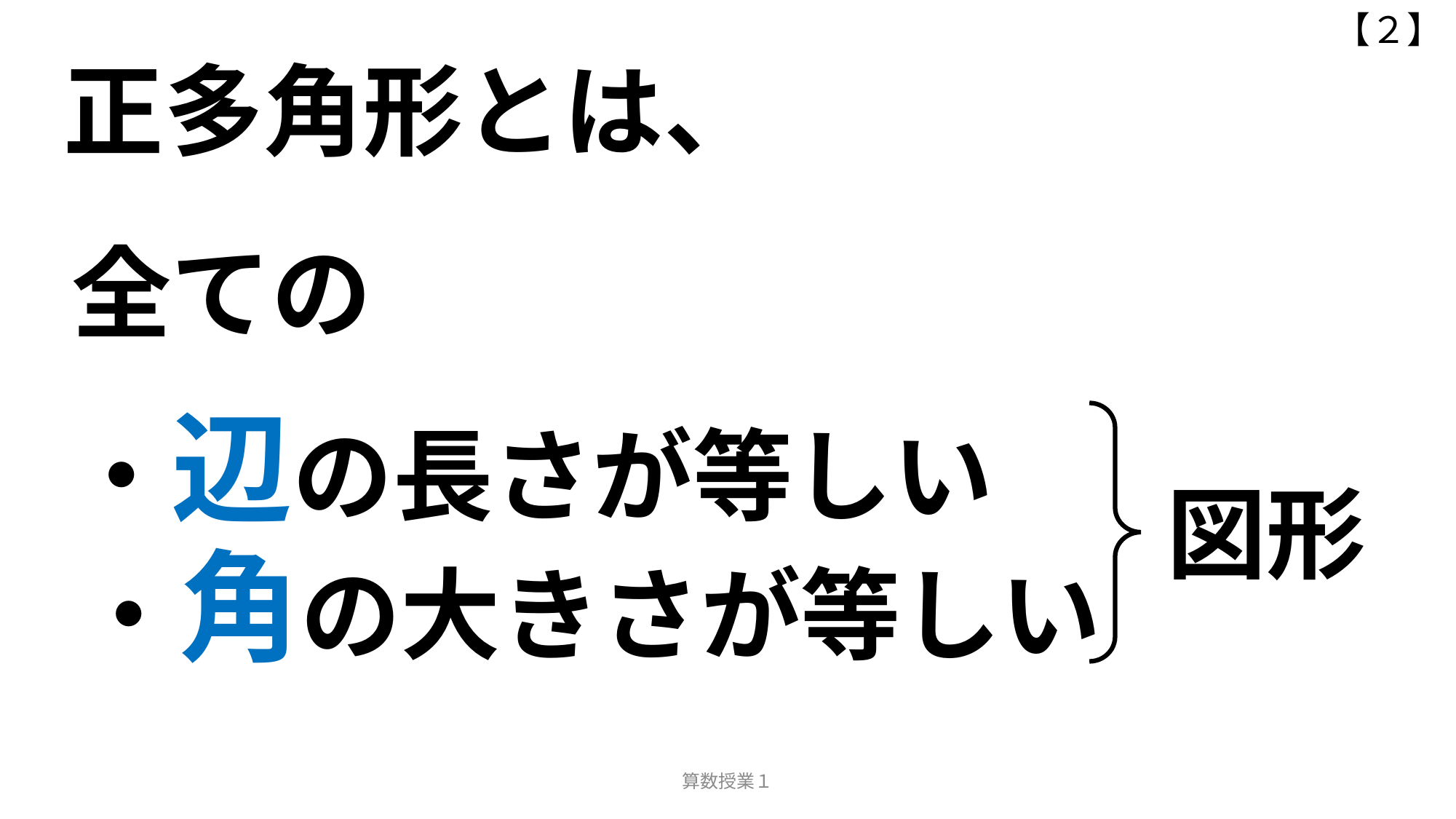

【２】
正多角形とは、
全ての
・辺の長さが等しい

図形
・角の大きさが等しい
算数授業１